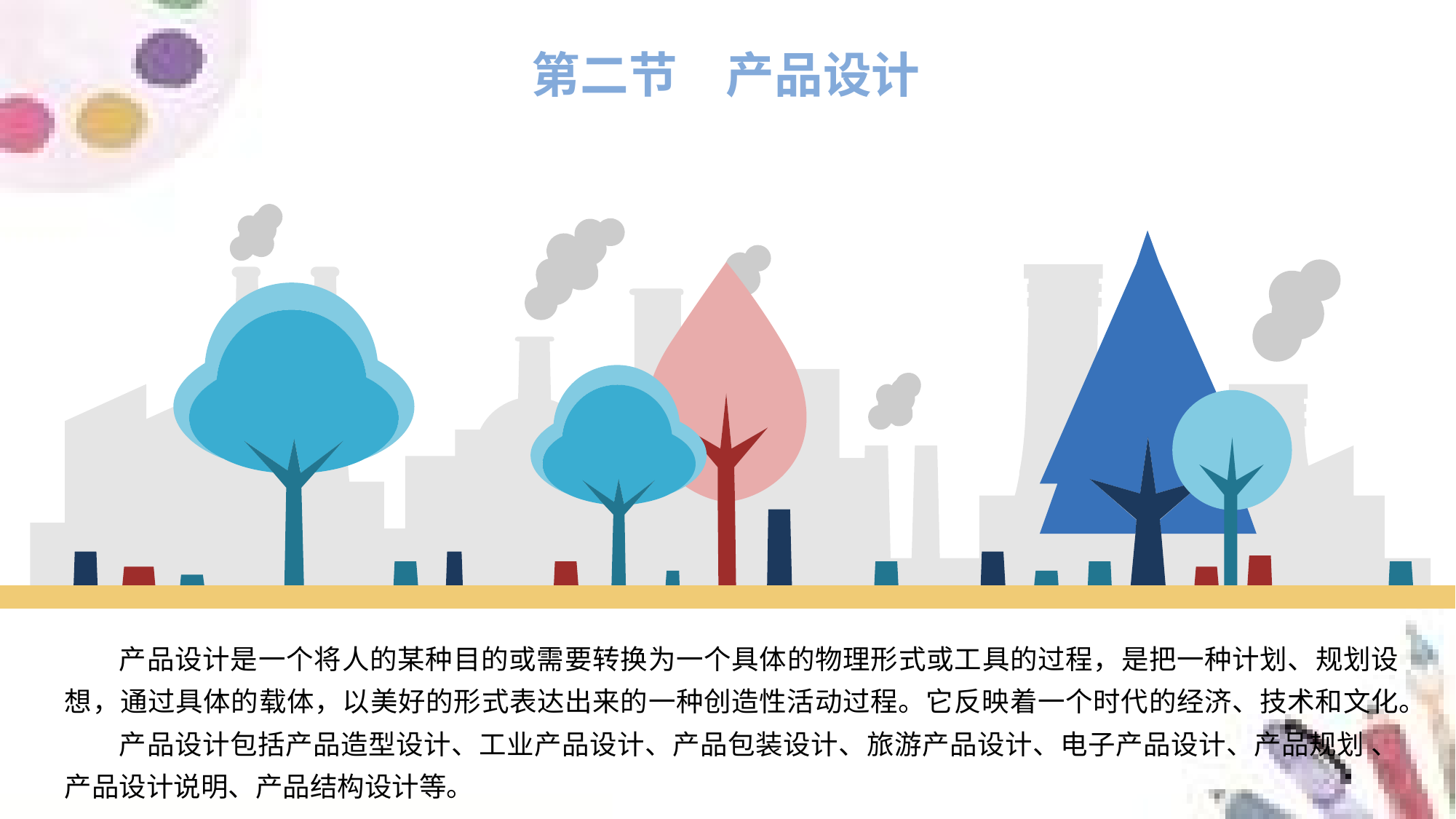

第二节　产品设计

产品设计是一个将人的某种目的或需要转换为一个具体的物理形式或工具的过程，是把一种计划、规划设想，通过具体的载体，以美好的形式表达出来的一种创造性活动过程。它反映着一个时代的经济、技术和文化。
产品设计包括产品造型设计、工业产品设计、产品包装设计、旅游产品设计、电子产品设计、产品规划 、产品设计说明、产品结构设计等。